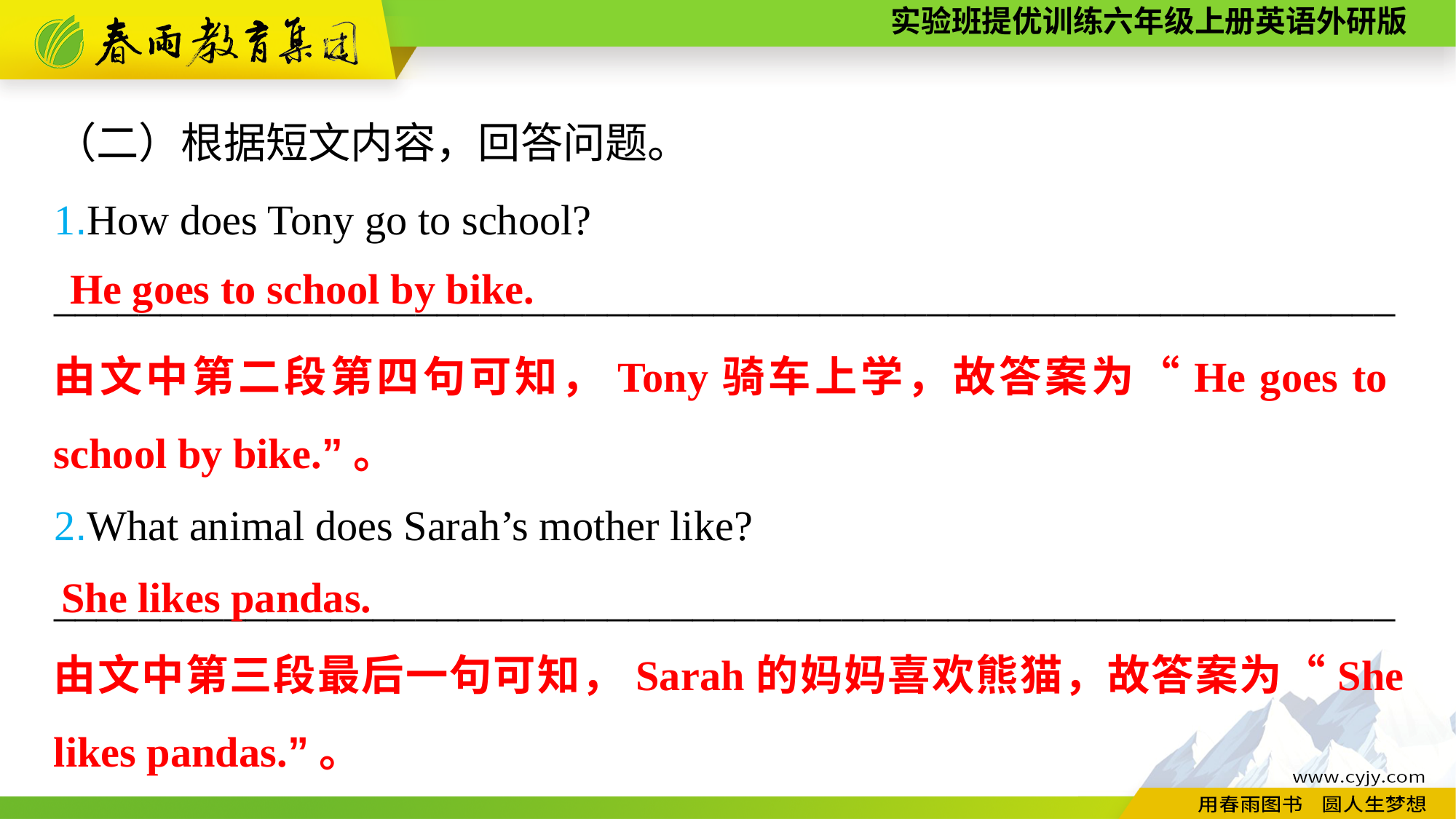

（二）根据短文内容，回答问题。
1.How does Tony go to school?
_______________________________________________________________

2.What animal does Sarah’s mother like?
_______________________________________________________________
He goes to school by bike.
由文中第二段第四句可知，Tony骑车上学，故答案为“He goes to school by bike.”。
She likes pandas.
由文中第三段最后一句可知，Sarah的妈妈喜欢熊猫，故答案为“She likes pandas.”。